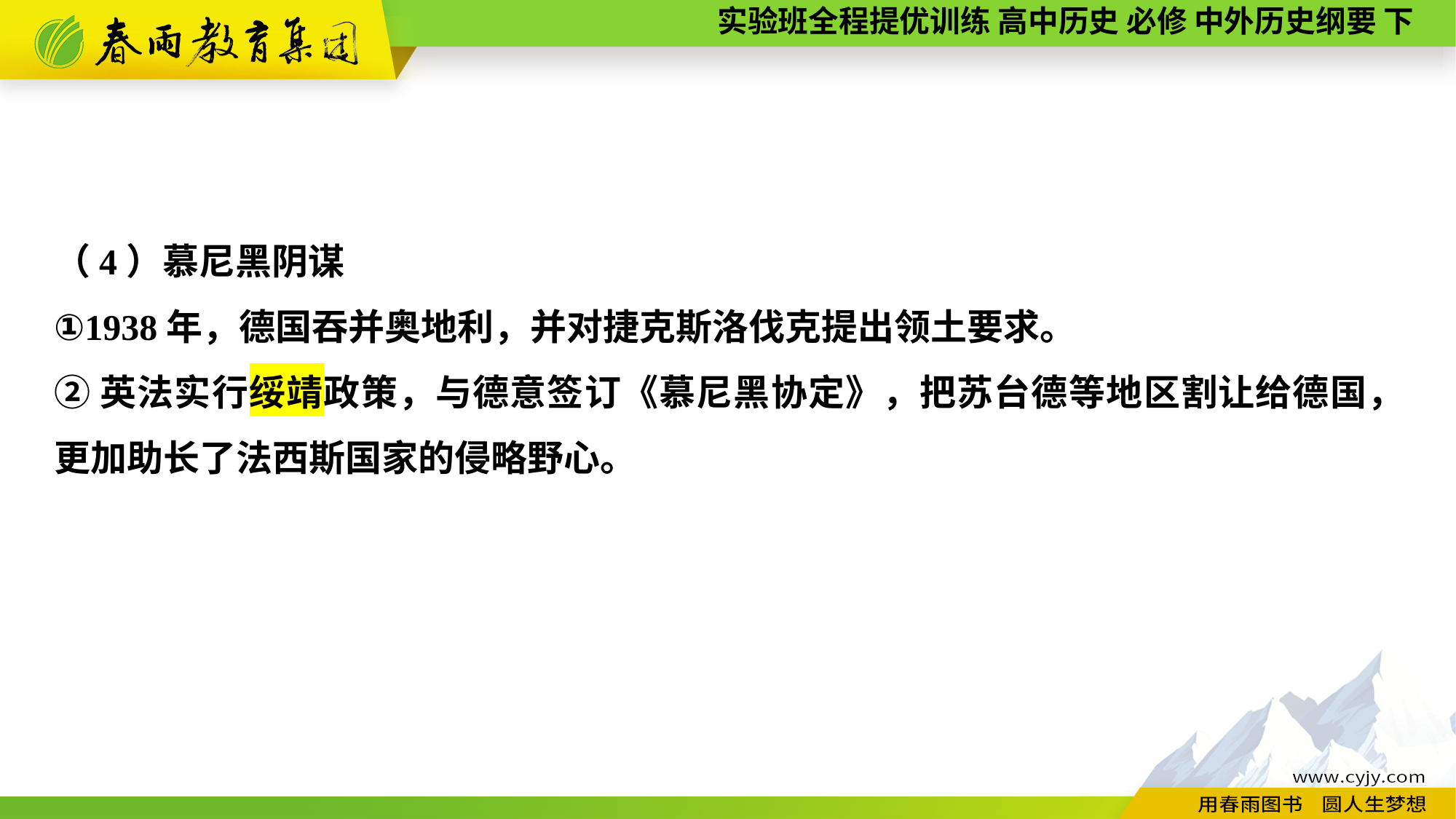

（4）慕尼黑阴谋
①1938年，德国吞并奥地利，并对捷克斯洛伐克提出领土要求。
②英法实行绥靖政策，与德意签订《慕尼黑协定》，把苏台德等地区割让给德国，更加助长了法西斯国家的侵略野心。